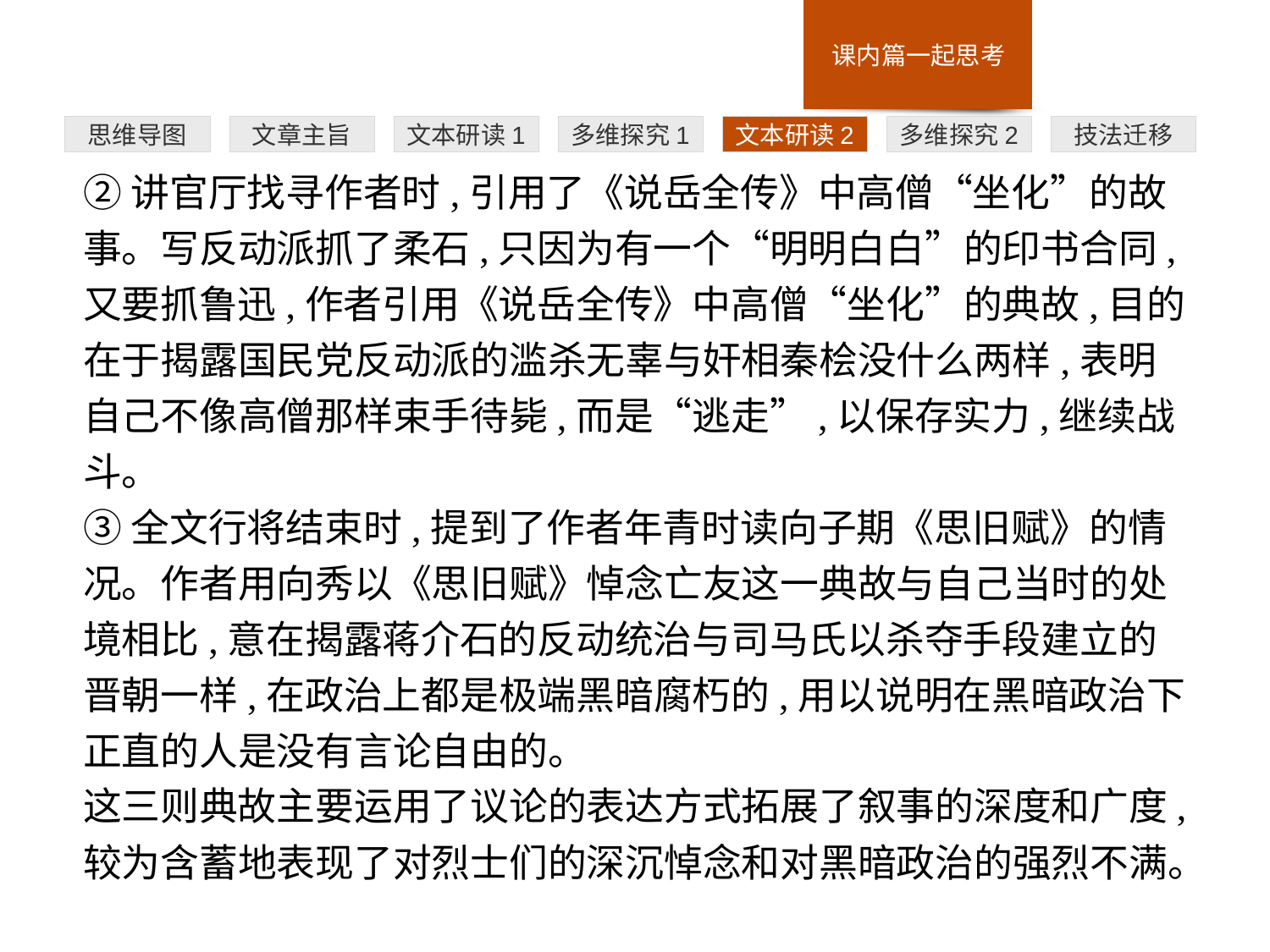

多维探究1
思维导图
文章主旨
文本研读1
文本研读2
多维探究2
技法迁移
②讲官厅找寻作者时,引用了《说岳全传》中高僧“坐化”的故事。写反动派抓了柔石,只因为有一个“明明白白”的印书合同,又要抓鲁迅,作者引用《说岳全传》中高僧“坐化”的典故,目的在于揭露国民党反动派的滥杀无辜与奸相秦桧没什么两样,表明自己不像高僧那样束手待毙,而是“逃走”,以保存实力,继续战斗。
③全文行将结束时,提到了作者年青时读向子期《思旧赋》的情况。作者用向秀以《思旧赋》悼念亡友这一典故与自己当时的处境相比,意在揭露蒋介石的反动统治与司马氏以杀夺手段建立的晋朝一样,在政治上都是极端黑暗腐朽的,用以说明在黑暗政治下正直的人是没有言论自由的。
这三则典故主要运用了议论的表达方式拓展了叙事的深度和广度,较为含蓄地表现了对烈士们的深沉悼念和对黑暗政治的强烈不满。